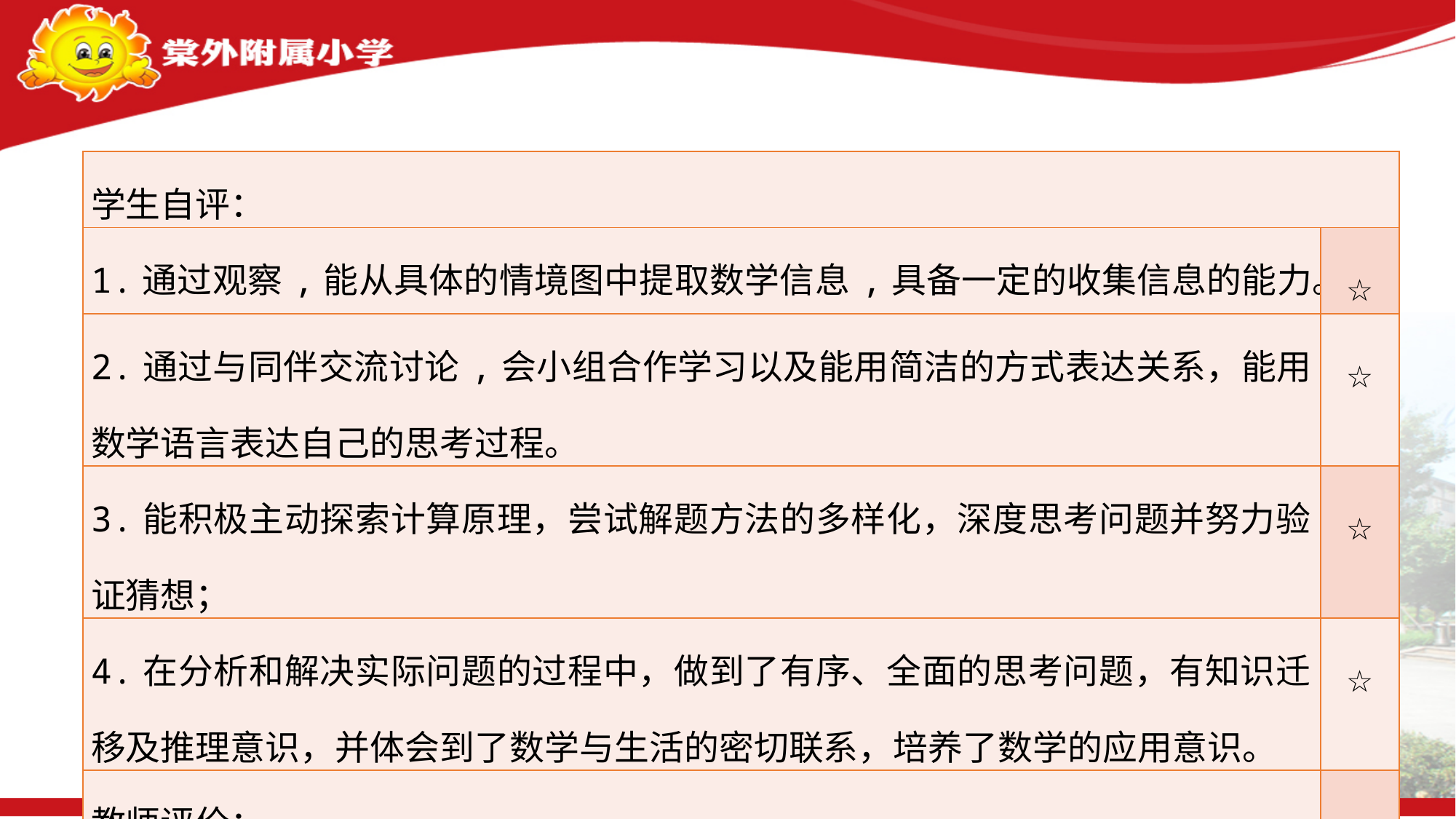

| 学生自评： |  |
| --- | --- |
| 1.通过观察,能从具体的情境图中提取数学信息,具备一定的收集信息的能力。 | ☆ |
| 2.通过与同伴交流讨论,会小组合作学习以及能用简洁的方式表达关系，能用数学语言表达自己的思考过程。 | ☆ |
| 3.能积极主动探索计算原理，尝试解题方法的多样化，深度思考问题并努力验证猜想； | ☆ |
| 4.在分析和解决实际问题的过程中，做到了有序、全面的思考问题，有知识迁移及推理意识，并体会到了数学与生活的密切联系，培养了数学的应用意识。 | ☆ |
| 教师评价： | ☆ |